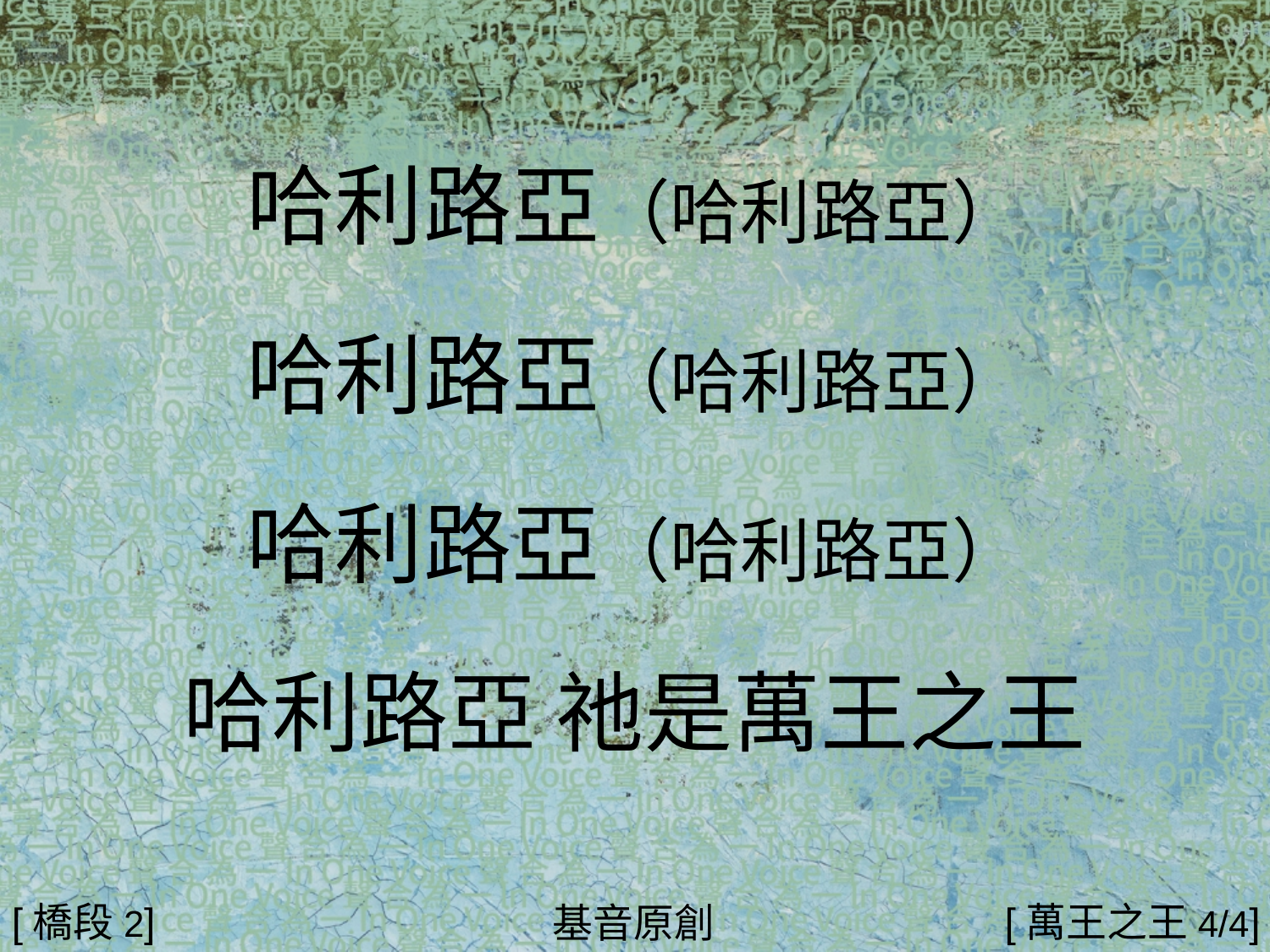

哈利路亞（哈利路亞）

哈利路亞（哈利路亞）

哈利路亞（哈利路亞）

哈利路亞 祂是萬王之王
#

[橋段2]
[萬王之王4/4]
基音原創